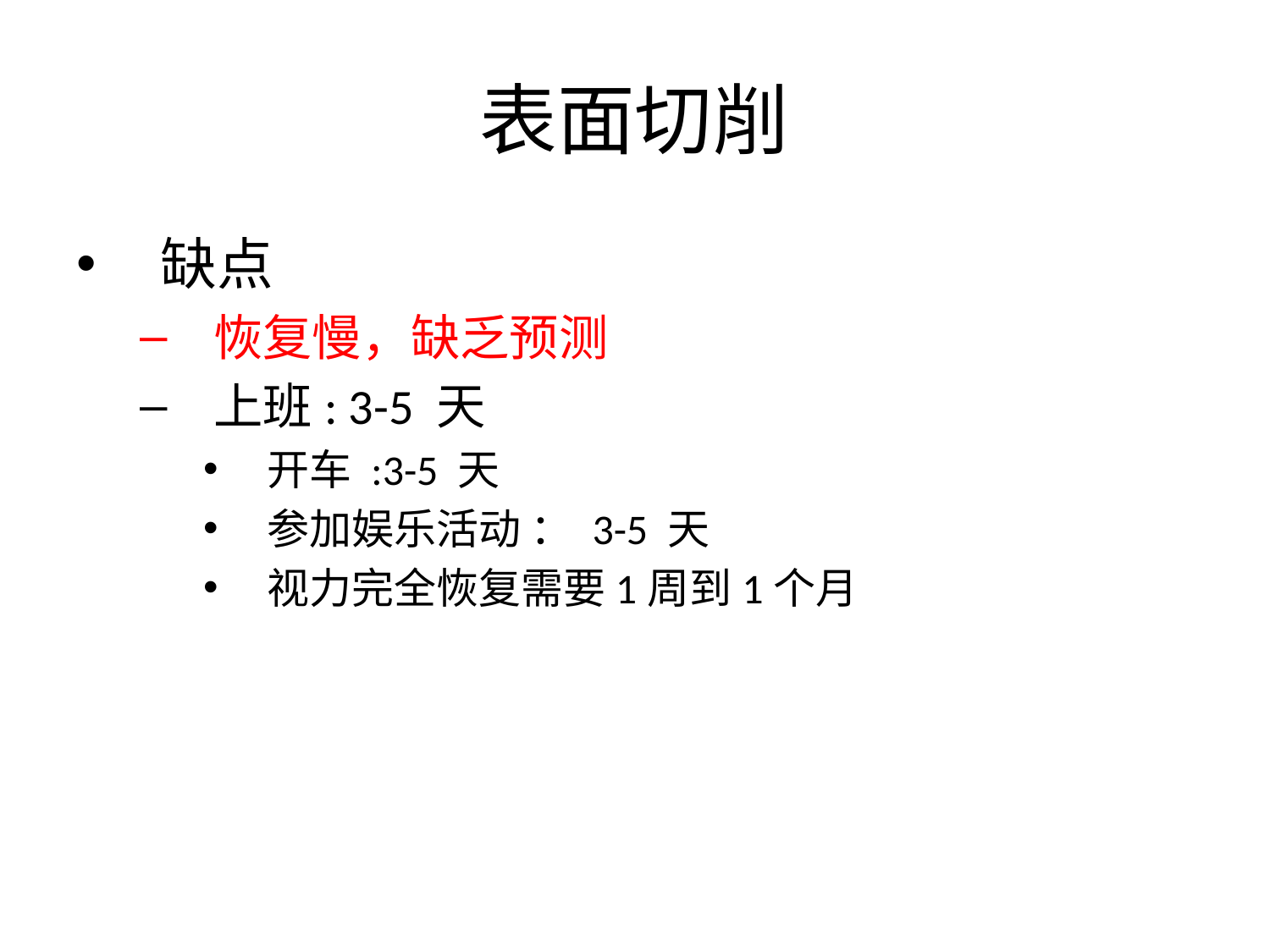

# 表面切削
缺点
恢复慢，缺乏预测
上班: 3-5 天
开车 :3-5 天
参加娱乐活动 ： 3-5 天
视力完全恢复需要1周到1个月